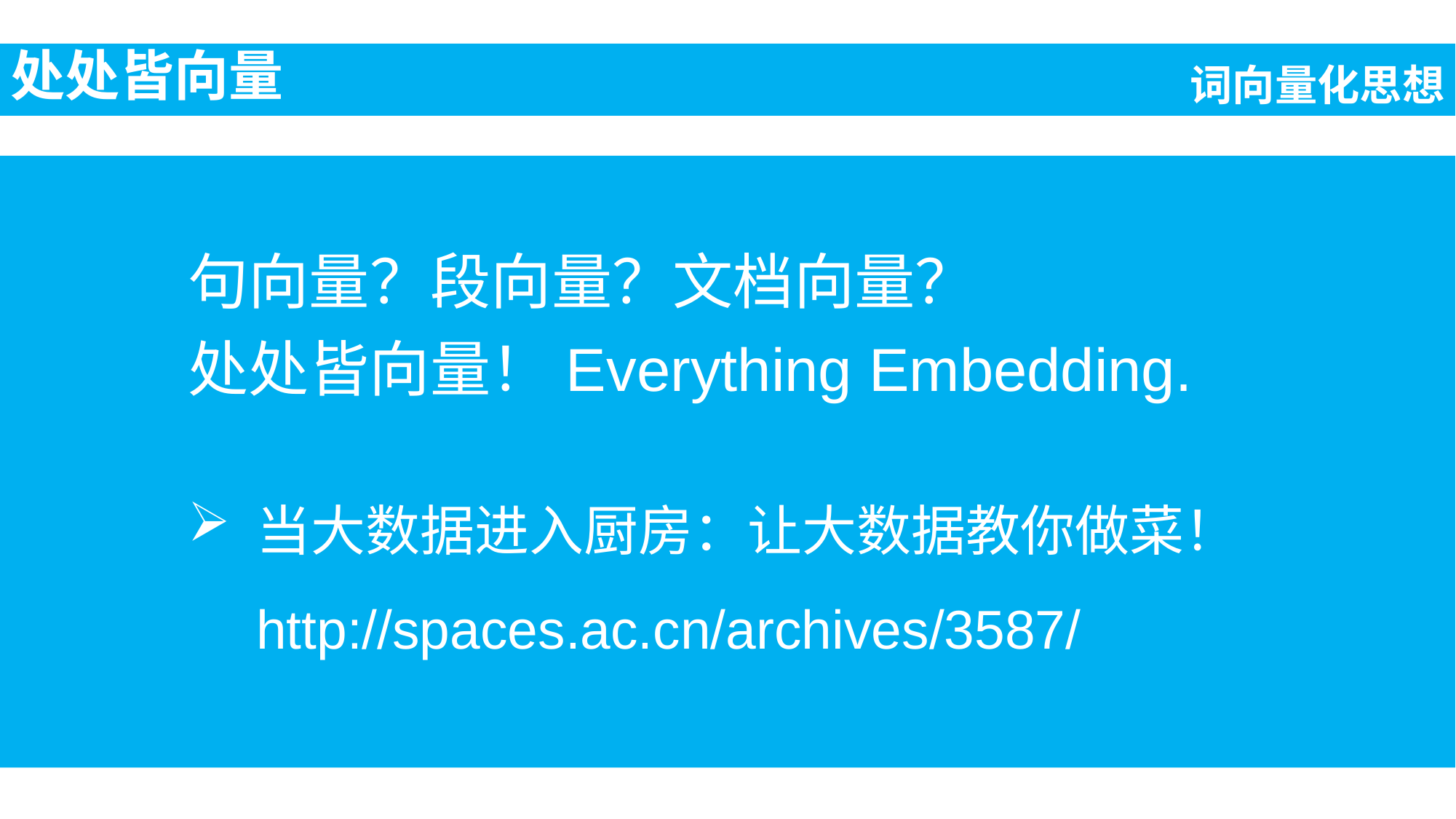

处处皆向量
词向量化思想
句向量？段向量？文档向量？
处处皆向量！Everything Embedding.
当大数据进入厨房：让大数据教你做菜！http://spaces.ac.cn/archives/3587/